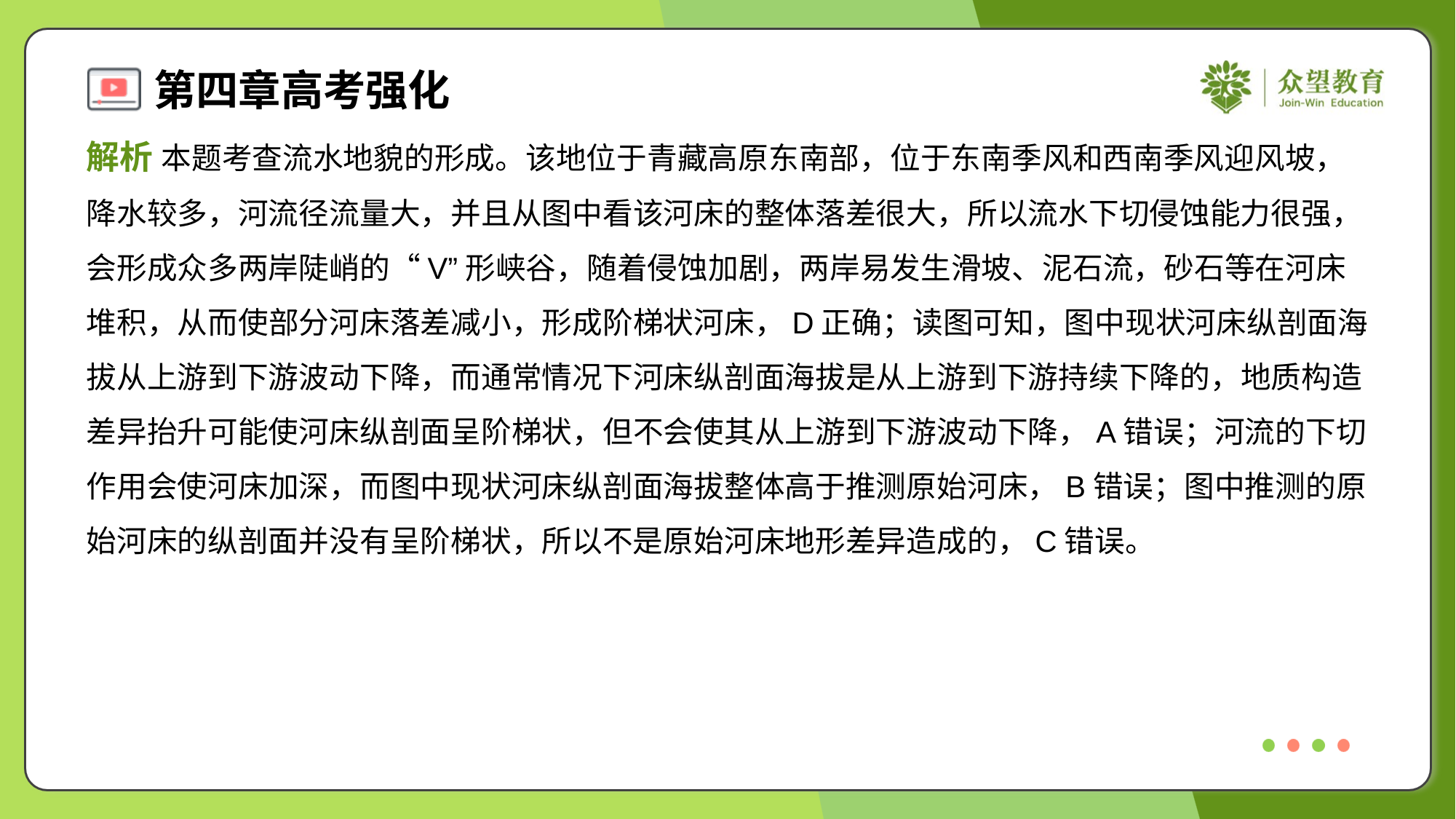

解析 本题考查流水地貌的形成。该地位于青藏高原东南部，位于东南季风和西南季风迎风坡，
降水较多，河流径流量大，并且从图中看该河床的整体落差很大，所以流水下切侵蚀能力很强，
会形成众多两岸陡峭的“V”形峡谷，随着侵蚀加剧，两岸易发生滑坡、泥石流，砂石等在河床
堆积，从而使部分河床落差减小，形成阶梯状河床，D正确；读图可知，图中现状河床纵剖面海
拔从上游到下游波动下降，而通常情况下河床纵剖面海拔是从上游到下游持续下降的，地质构造
差异抬升可能使河床纵剖面呈阶梯状，但不会使其从上游到下游波动下降，A错误；河流的下切
作用会使河床加深，而图中现状河床纵剖面海拔整体高于推测原始河床，B错误；图中推测的原
始河床的纵剖面并没有呈阶梯状，所以不是原始河床地形差异造成的，C错误。